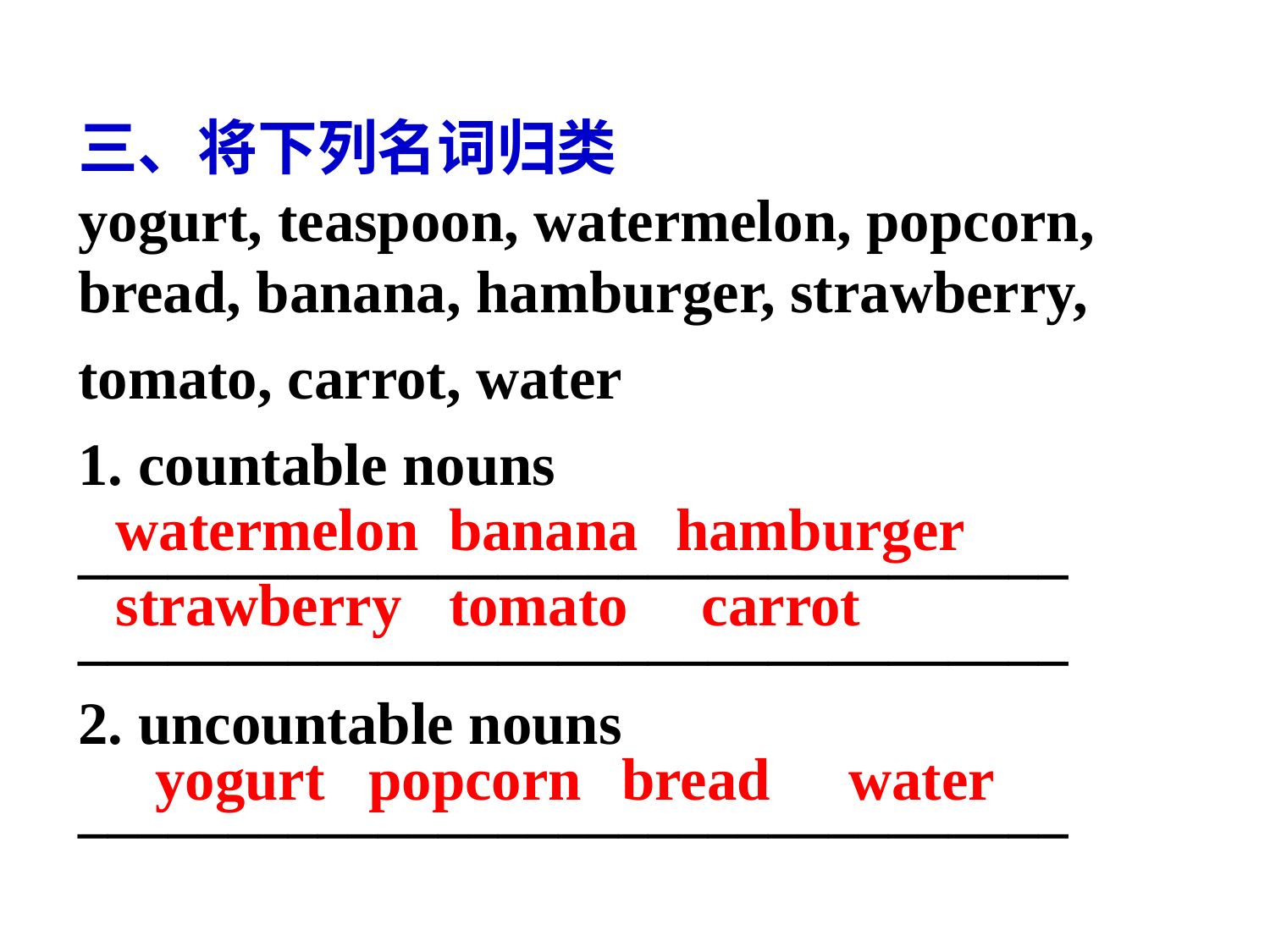

三、将下列名词归类
yogurt, teaspoon, watermelon, popcorn,
bread, banana, hamburger, strawberry,
tomato, carrot, water
1. countable nouns
_________________________________
_________________________________
2. uncountable nouns
_________________________________
watermelon
banana
hamburger
strawberry
tomato
carrot
yogurt
popcorn
bread
water